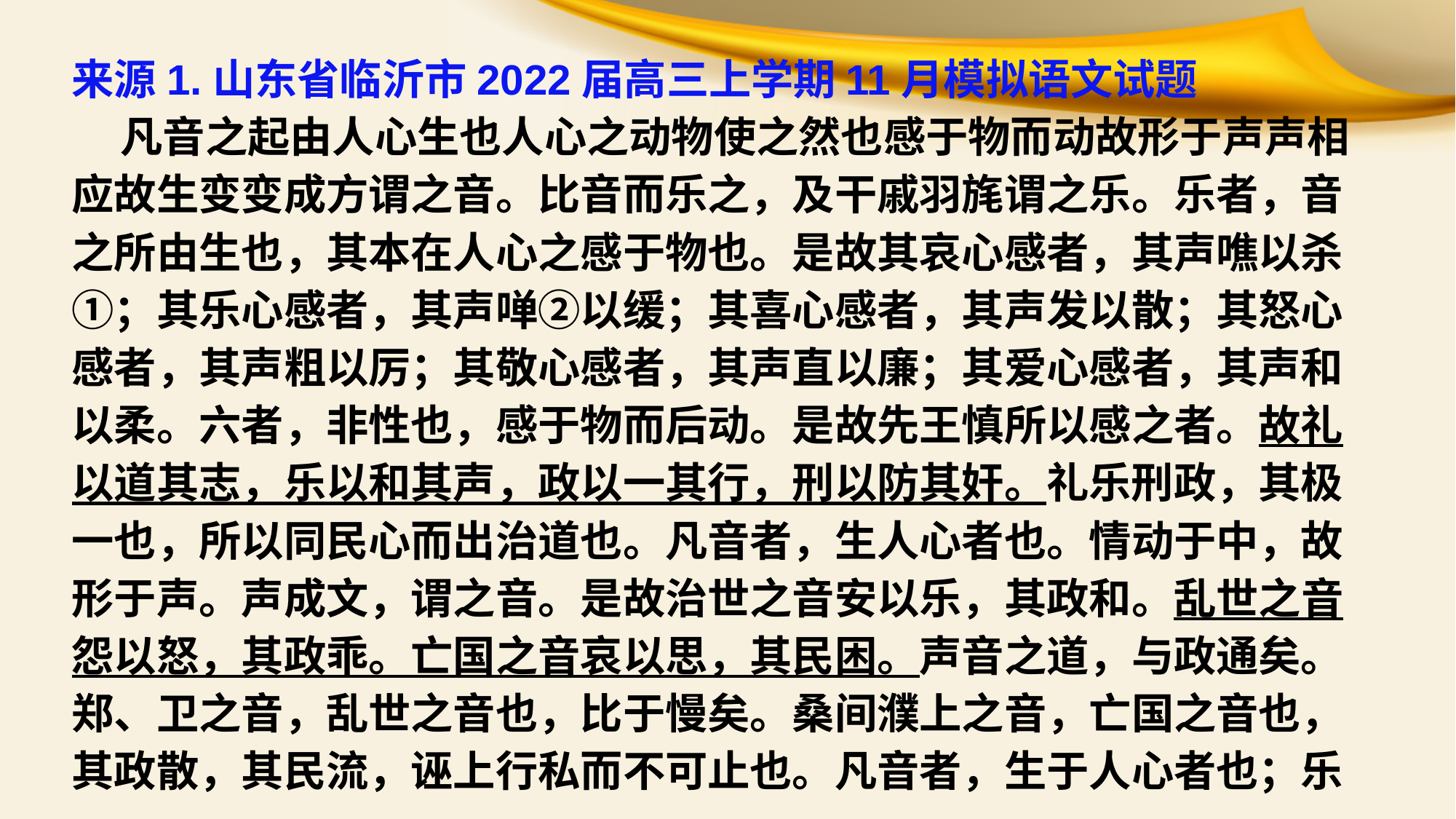

来源1.山东省临沂市2022届高三上学期11月模拟语文试题
    凡音之起由人心生也人心之动物使之然也感于物而动故形于声声相应故生变变成方谓之音。比音而乐之，及干戚羽旄谓之乐。乐者，音之所由生也，其本在人心之感于物也。是故其哀心感者，其声噍以杀①；其乐心感者，其声啴②以缓；其喜心感者，其声发以散；其怒心感者，其声粗以厉；其敬心感者，其声直以廉；其爱心感者，其声和以柔。六者，非性也，感于物而后动。是故先王慎所以感之者。故礼以道其志，乐以和其声，政以一其行，刑以防其奸。礼乐刑政，其极一也，所以同民心而出治道也。凡音者，生人心者也。情动于中，故形于声。声成文，谓之音。是故治世之音安以乐，其政和。乱世之音怨以怒，其政乖。亡国之音哀以思，其民困。声音之道，与政通矣。郑、卫之音，乱世之音也，比于慢矣。桑间濮上之音，亡国之音也，其政散，其民流，诬上行私而不可止也。凡音者，生于人心者也；乐